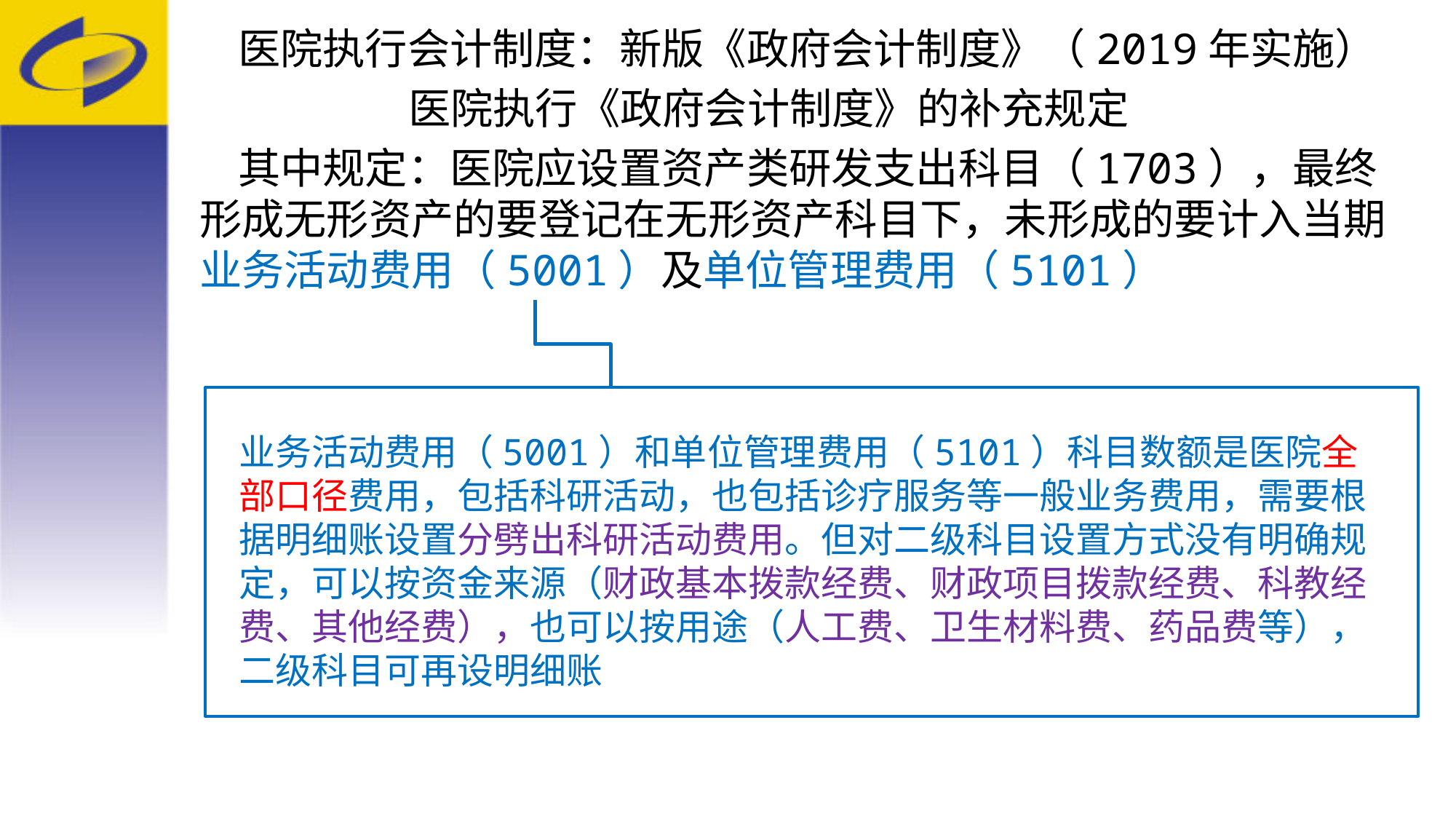

医院执行会计制度：新版《政府会计制度》（2019年实施）
                     医院执行《政府会计制度》的补充规定
   其中规定：医院应设置资产类研发支出科目（1703），最终形成无形资产的要登记在无形资产科目下，未形成的要计入当期业务活动费用（5001）及单位管理费用（5101）

业务活动费用（5001）和单位管理费用（5101）科目数额是医院全部口径费用，包括科研活动，也包括诊疗服务等一般业务费用，需要根据明细账设置分劈出科研活动费用。但对二级科目设置方式没有明确规定，可以按资金来源（财政基本拨款经费、财政项目拨款经费、科教经费、其他经费），也可以按用途（人工费、卫生材料费、药品费等），二级科目可再设明细账